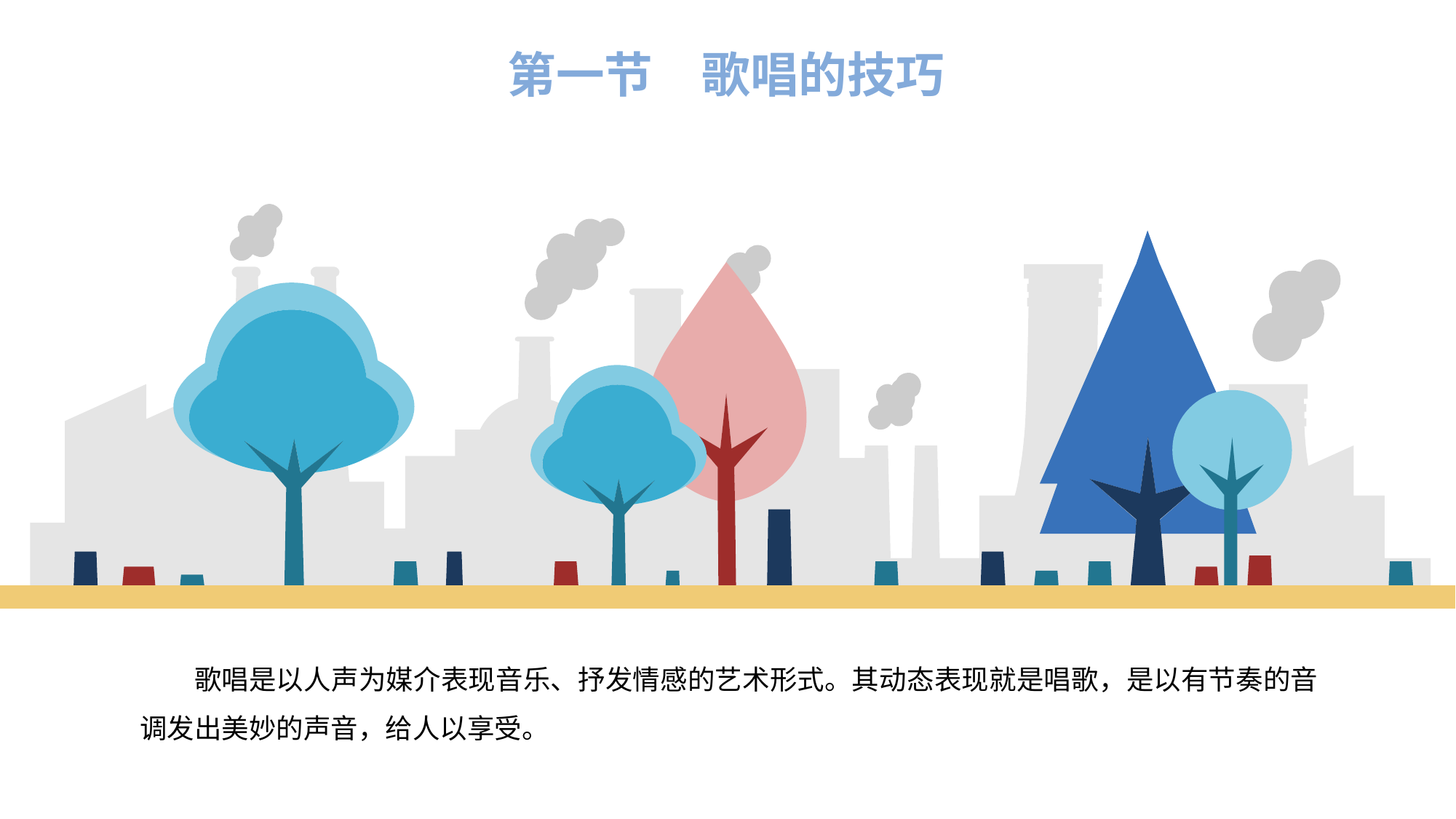

第一节　歌唱的技巧

歌唱是以人声为媒介表现音乐、抒发情感的艺术形式。其动态表现就是唱歌，是以有节奏的音调发出美妙的声音，给人以享受。